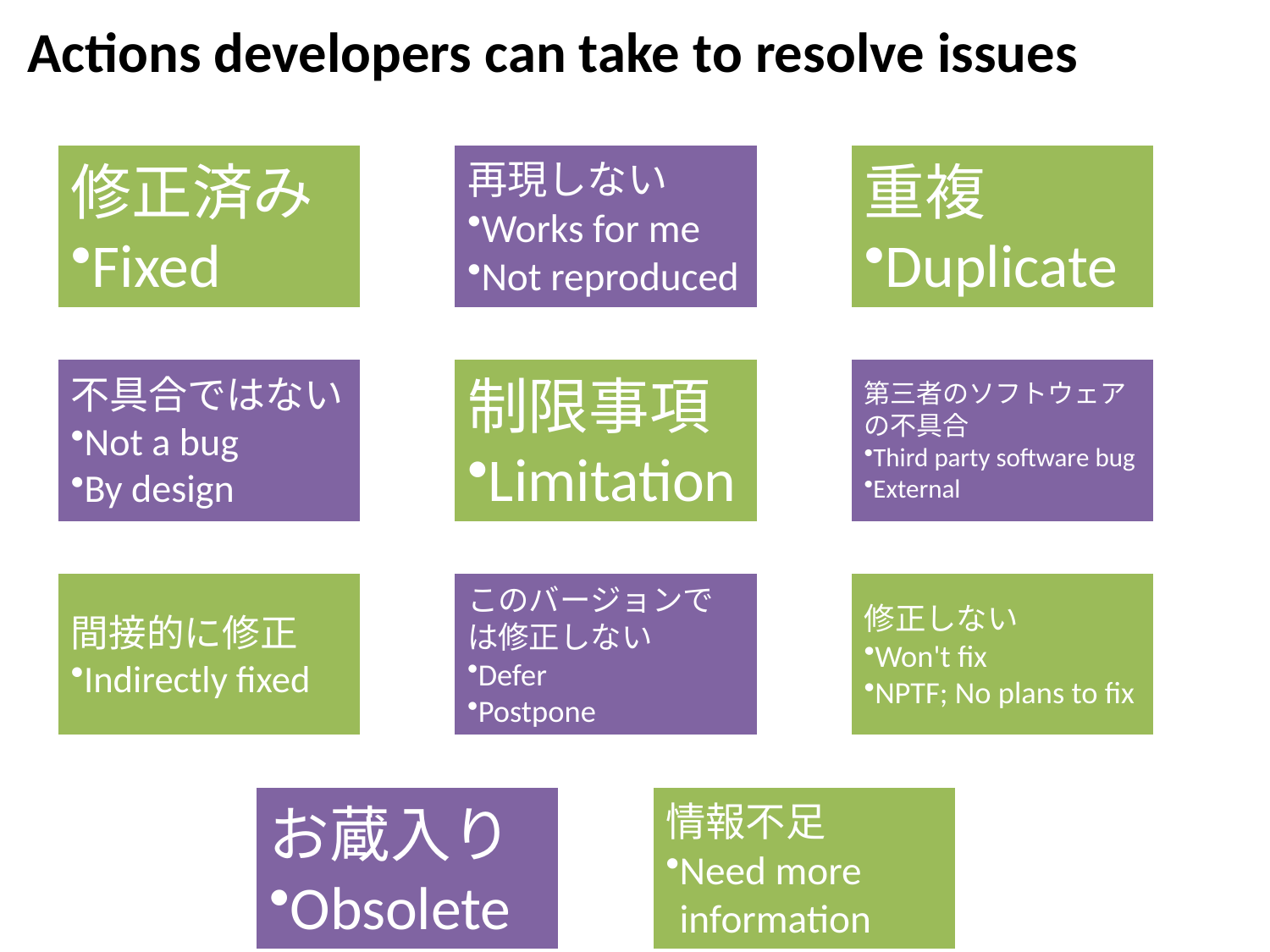

Actions developers can take to resolve issues
修正済み
再現しない
重複
不具合ではない
制限事項
Fixed
Works for me
Not reproduced
Duplicate
Not a bug
By design
Limitation
第三者のソフトウェアの不具合
Third party software bug
External
このバージョンでは修正しない
Defer
Postpone
修正しない
Won't fix
NPTF; No plans to fix
お蔵入り
Obsolete
情報不足
Need more information
間接的に修正
Indirectly fixed